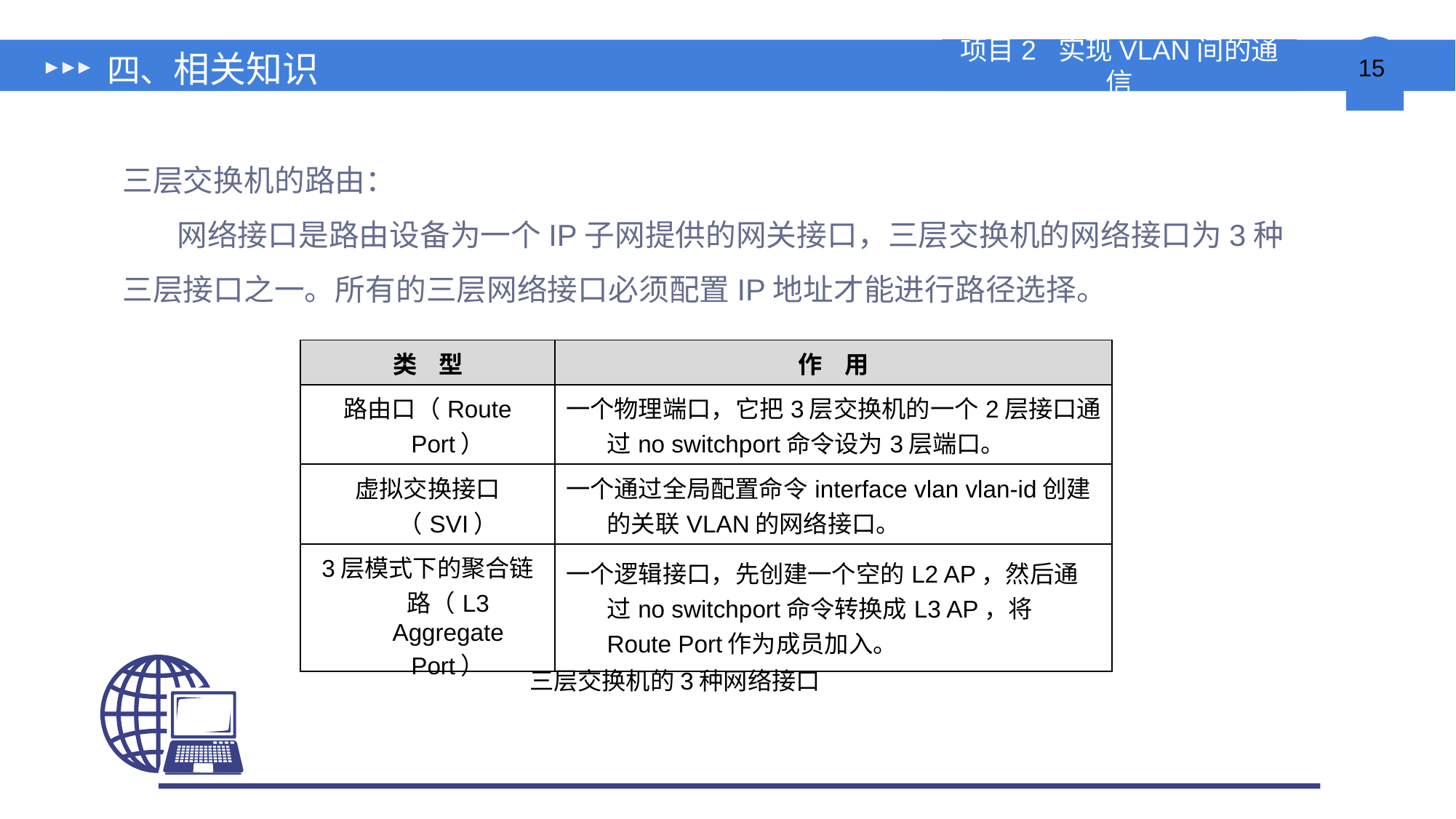

# 四、相关知识
三层交换机的路由：
       网络接口是路由设备为一个IP子网提供的网关接口，三层交换机的网络接口为3种三层接口之一。所有的三层网络接口必须配置IP地址才能进行路径选择。

| 类 型 | 作 用 |
| --- | --- |
| 路由口（Route Port） | 一个物理端口，它把3层交换机的一个2层接口通过no switchport命令设为3层端口。 |
| 虚拟交换接口（SVI） | 一个通过全局配置命令interface vlan vlan-id创建的关联VLAN的网络接口。 |
| 3层模式下的聚合链路（L3 Aggregate Port） | 一个逻辑接口，先创建一个空的L2 AP，然后通过no switchport命令转换成L3 AP，将Route Port作为成员加入。 |

三层交换机的3种网络接口